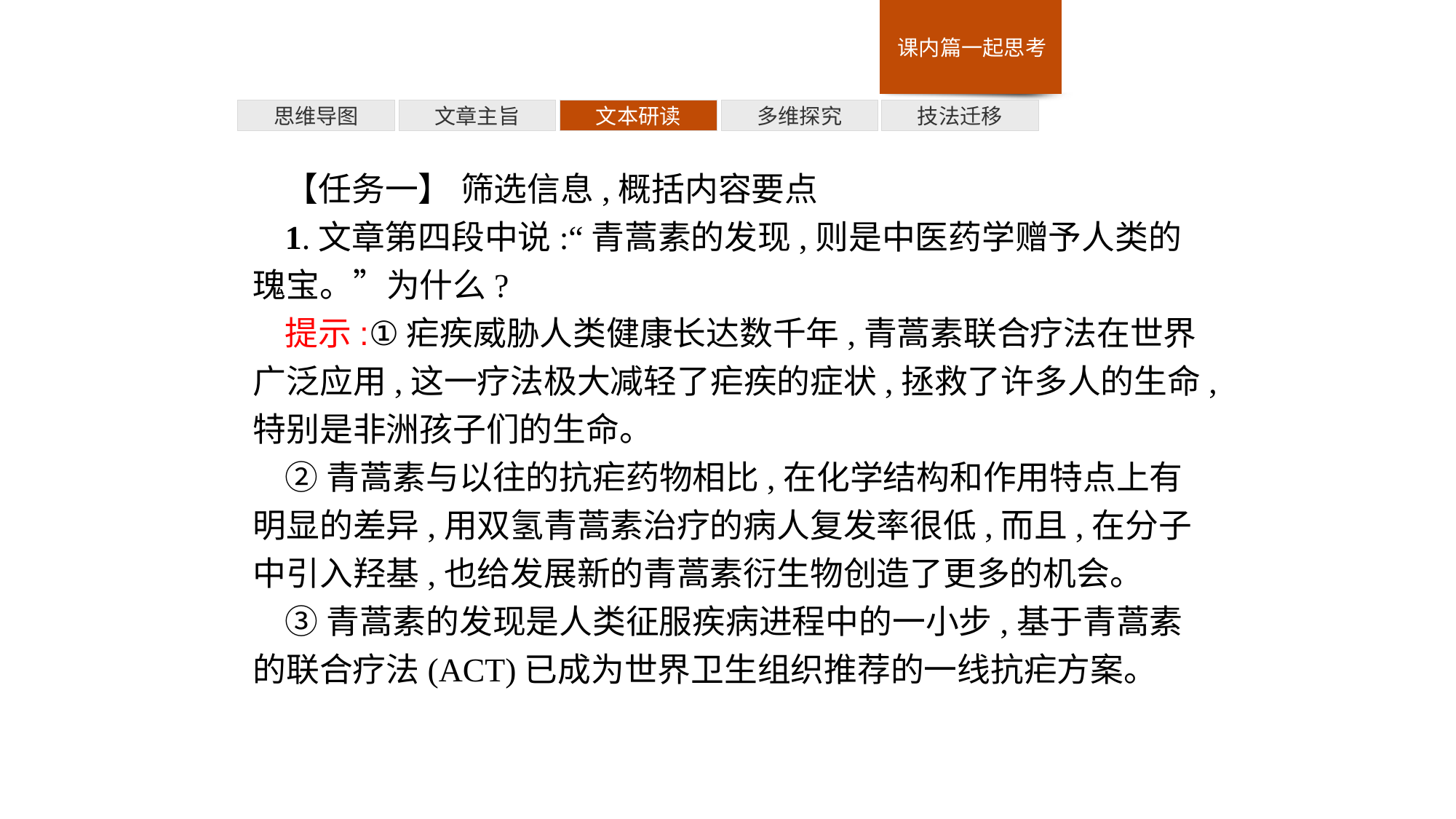

多维探究
思维导图
文章主旨
文本研读
技法迁移
【任务一】 筛选信息,概括内容要点
1.文章第四段中说:“青蒿素的发现,则是中医药学赠予人类的瑰宝。”为什么?
提示:①疟疾威胁人类健康长达数千年,青蒿素联合疗法在世界广泛应用,这一疗法极大减轻了疟疾的症状,拯救了许多人的生命,特别是非洲孩子们的生命。
②青蒿素与以往的抗疟药物相比,在化学结构和作用特点上有明显的差异,用双氢青蒿素治疗的病人复发率很低,而且,在分子中引入羟基,也给发展新的青蒿素衍生物创造了更多的机会。
③青蒿素的发现是人类征服疾病进程中的一小步,基于青蒿素的联合疗法(ACT)已成为世界卫生组织推荐的一线抗疟方案。